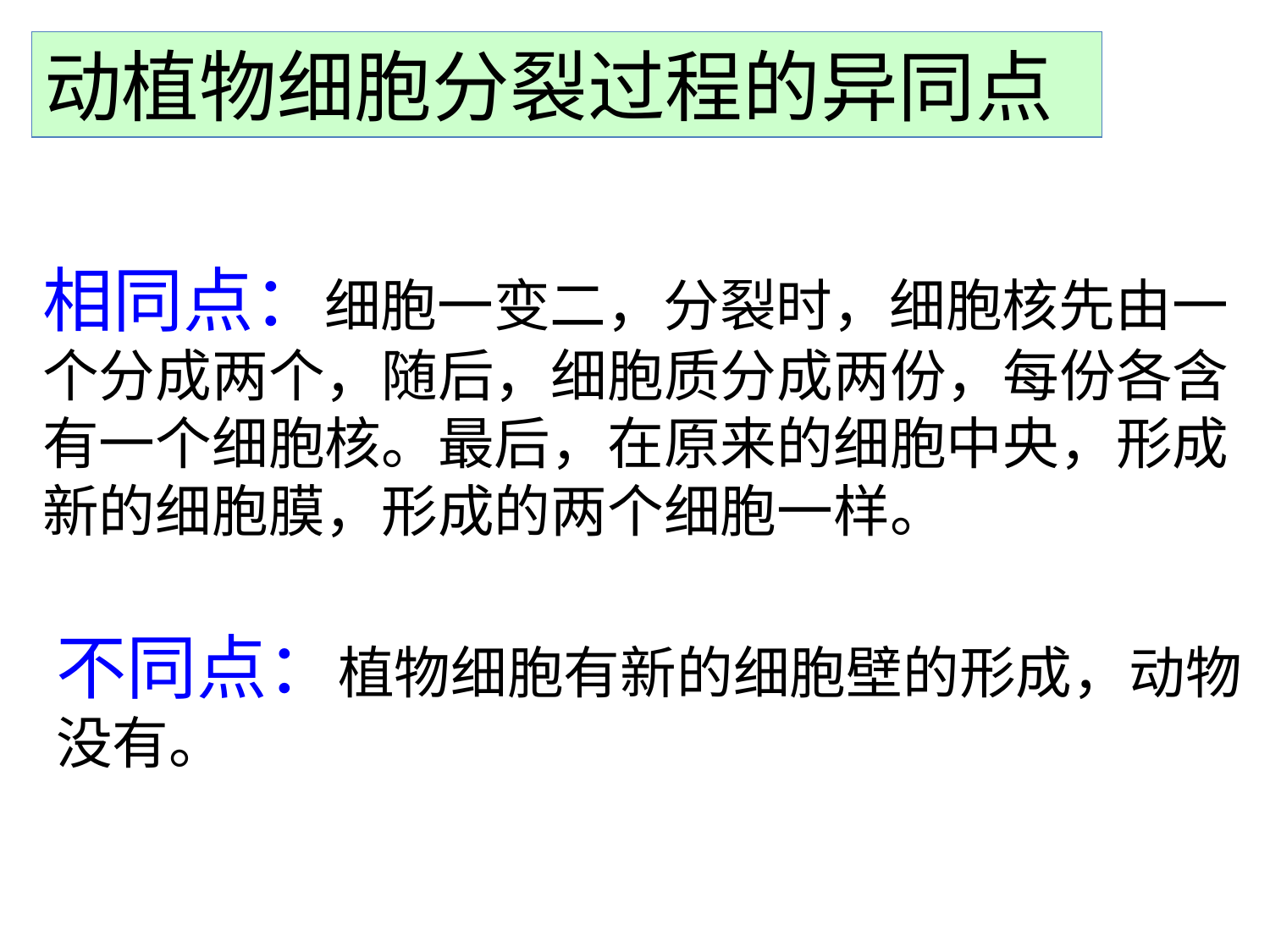

动植物细胞分裂过程的异同点
相同点：细胞一变二，分裂时，细胞核先由一个分成两个，随后，细胞质分成两份，每份各含有一个细胞核。最后，在原来的细胞中央，形成新的细胞膜，形成的两个细胞一样。
不同点：植物细胞有新的细胞壁的形成，动物没有。